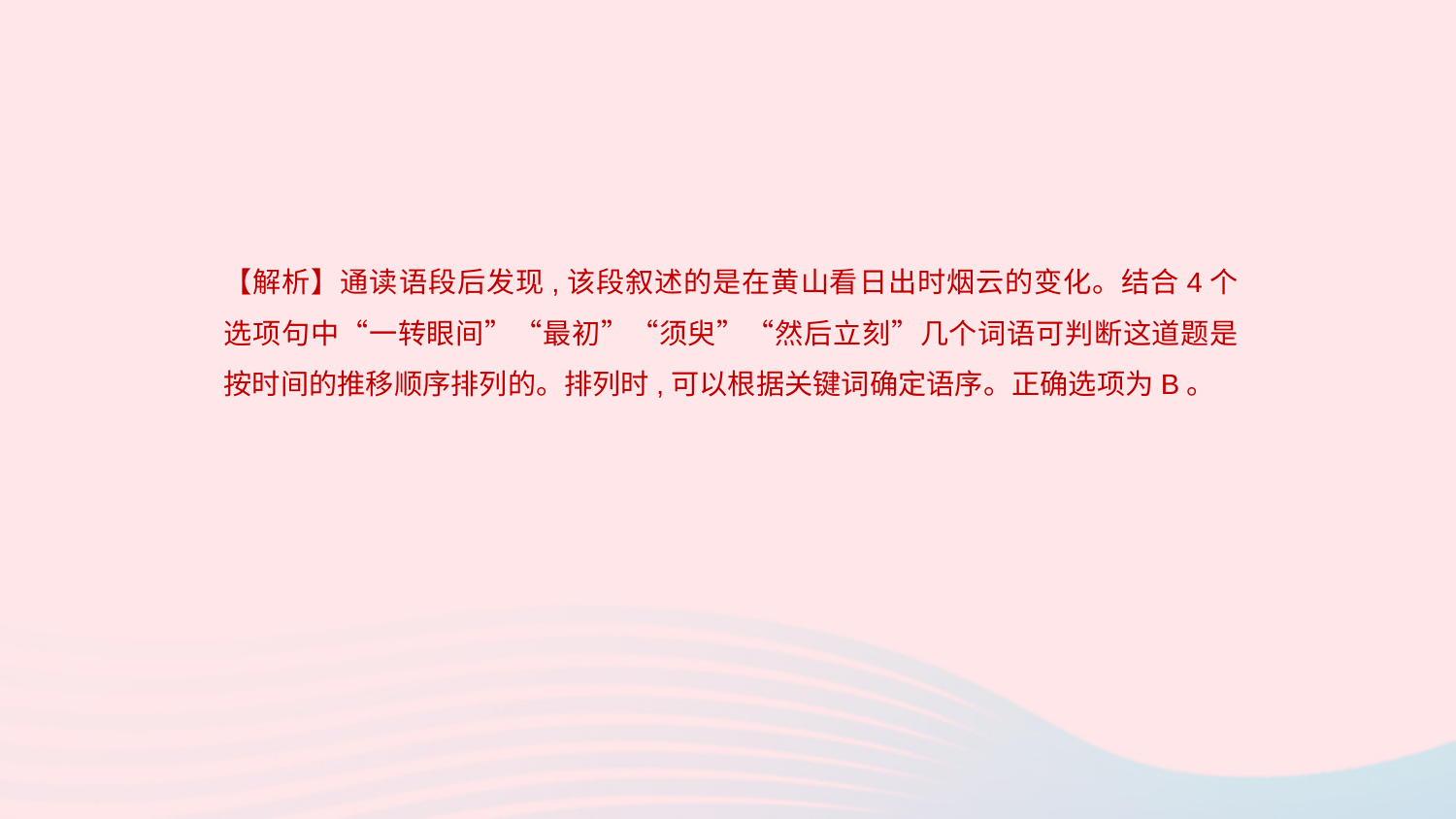

【解析】通读语段后发现,该段叙述的是在黄山看日出时烟云的变化。结合4个选项句中“一转眼间”“最初”“须臾”“然后立刻”几个词语可判断这道题是按时间的推移顺序排列的。排列时,可以根据关键词确定语序。正确选项为B。